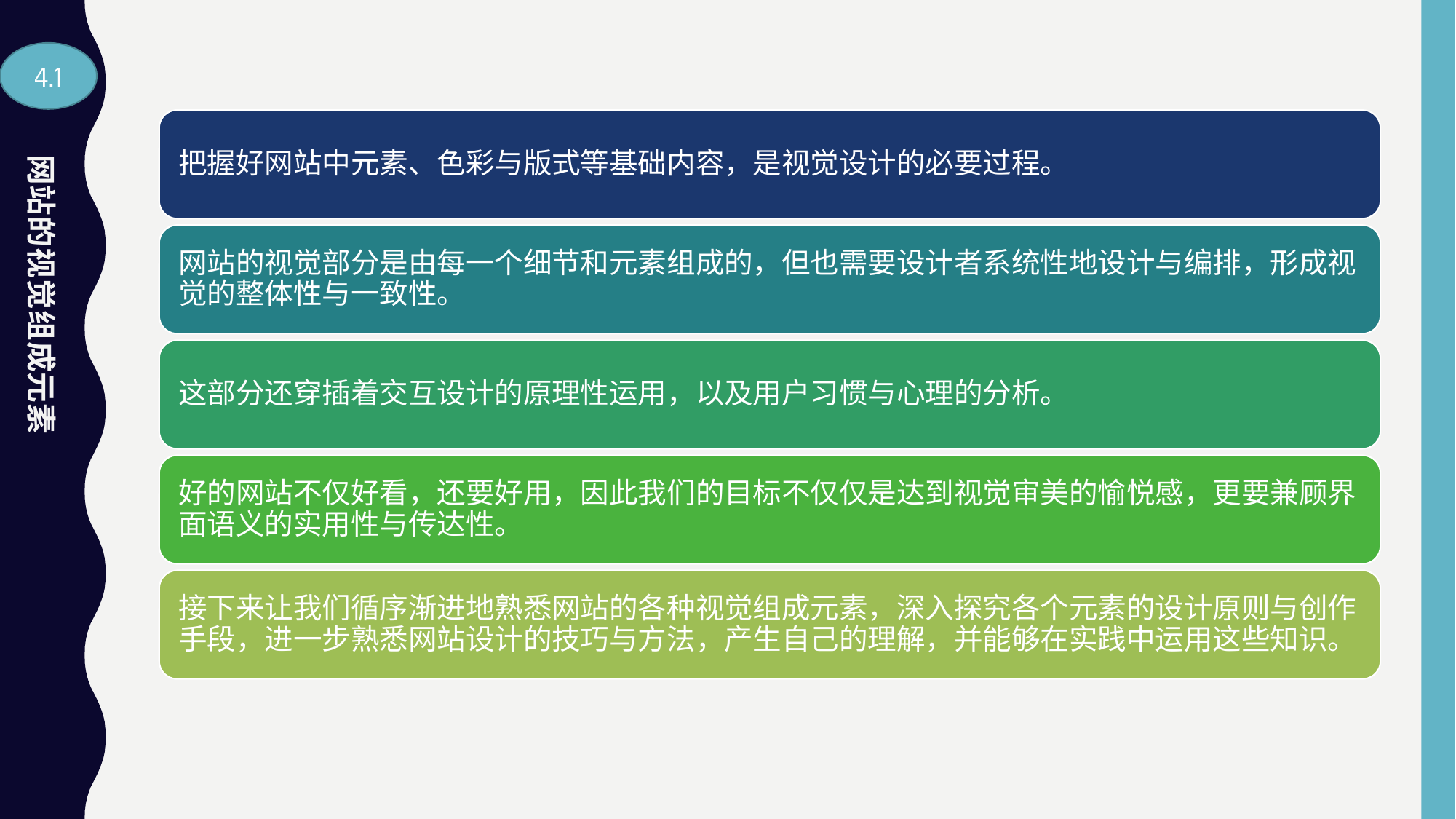

4.1
把握好网站中元素、色彩与版式等基础内容，是视觉设计的必要过程。
网站的视觉部分是由每一个细节和元素组成的，但也需要设计者系统性地设计与编排，形成视觉的整体性与一致性。
这部分还穿插着交互设计的原理性运用，以及用户习惯与心理的分析。
好的网站不仅好看，还要好用，因此我们的目标不仅仅是达到视觉审美的愉悦感，更要兼顾界面语义的实用性与传达性。
接下来让我们循序渐进地熟悉网站的各种视觉组成元素，深入探究各个元素的设计原则与创作手段，进一步熟悉网站设计的技巧与方法，产生自己的理解，并能够在实践中运用这些知识。
网站的视觉组成元素